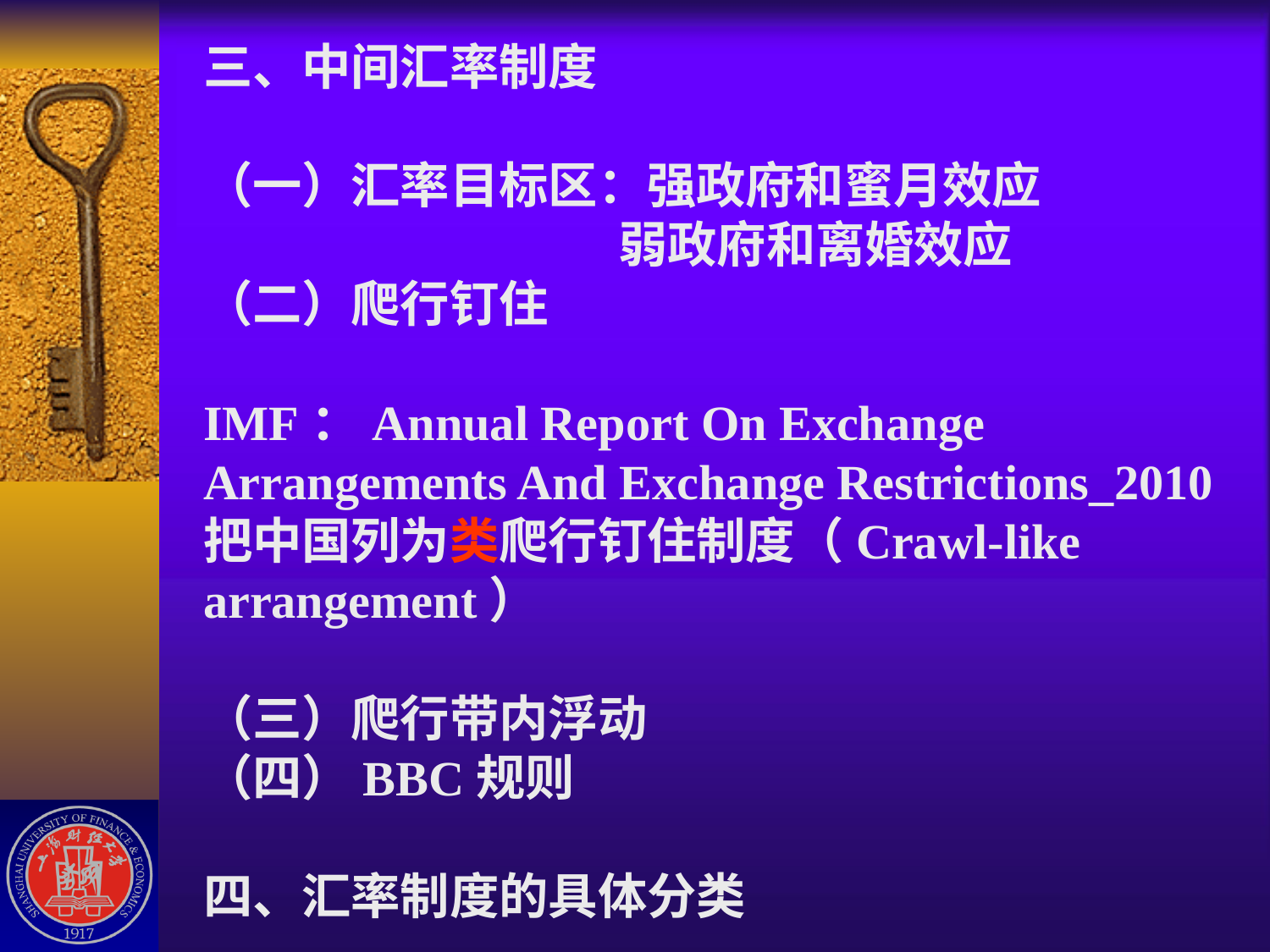

# 三、中间汇率制度 （一）汇率目标区：强政府和蜜月效应 弱政府和离婚效应 （二）爬行钉住 IMF：Annual Report On Exchange Arrangements And Exchange Restrictions_2010 把中国列为类爬行钉住制度（Crawl-like arrangement） （三）爬行带内浮动 （四）BBC规则 四、汇率制度的具体分类